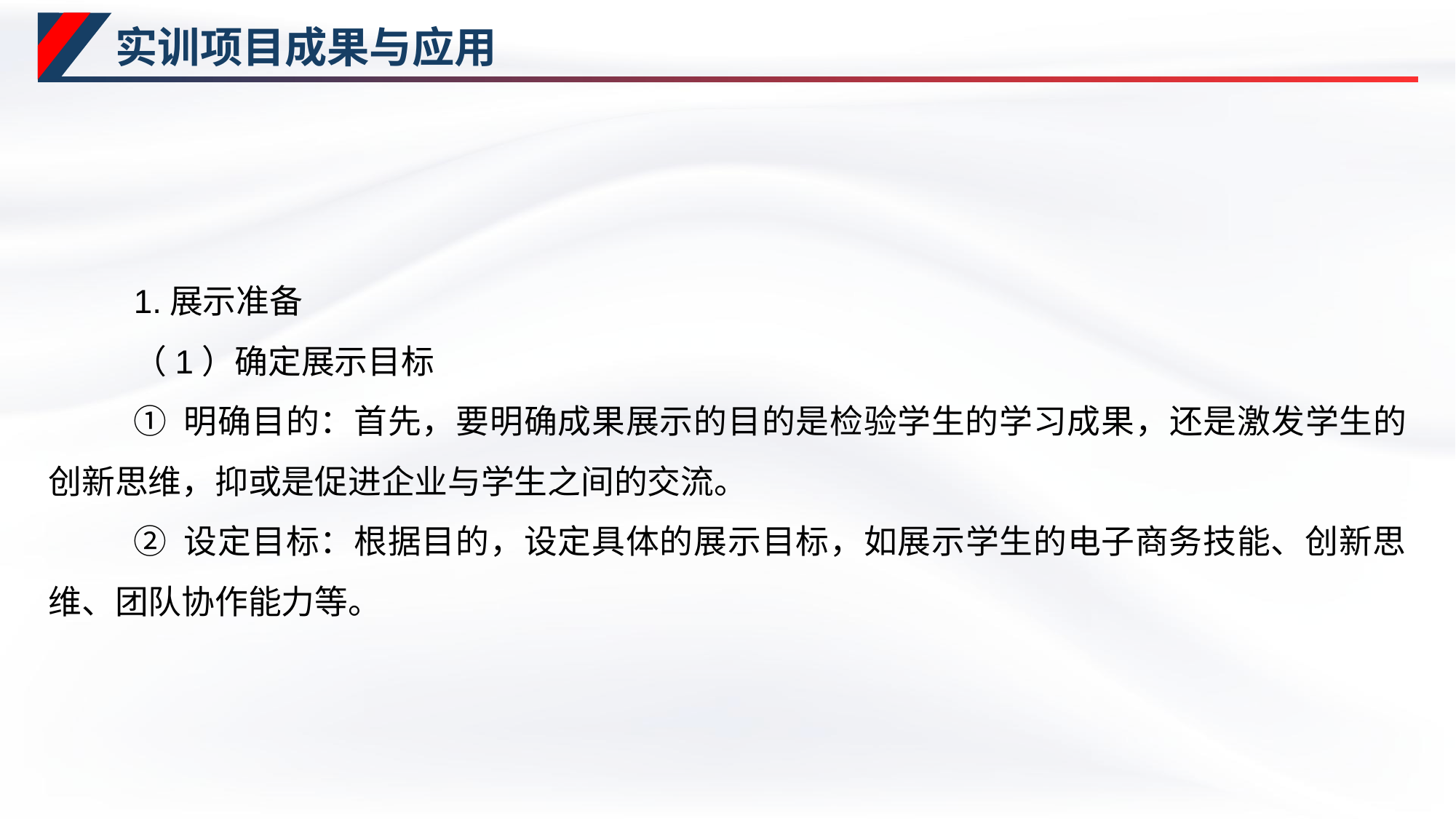

# 实训项目成果与应用
1.展示准备
（1）确定展示目标
① 明确目的：首先，要明确成果展示的目的是检验学生的学习成果，还是激发学生的创新思维，抑或是促进企业与学生之间的交流。
② 设定目标：根据目的，设定具体的展示目标，如展示学生的电子商务技能、创新思维、团队协作能力等。